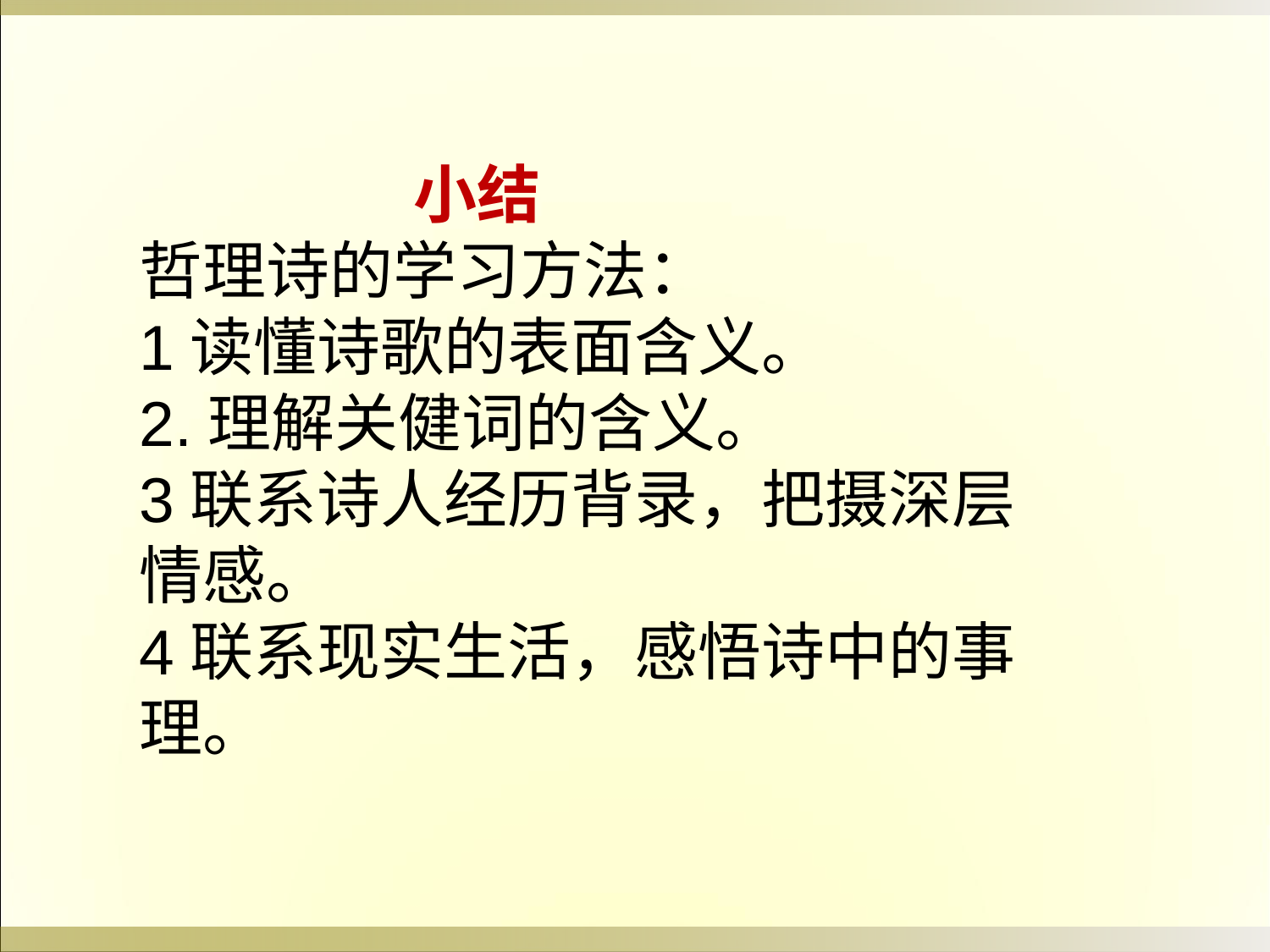

小结
哲理诗的学习方法：
1读懂诗歌的表面含义。
2.理解关健词的含义。
3联系诗人经历背录，把摄深层情感。
4联系现实生活，感悟诗中的事理。